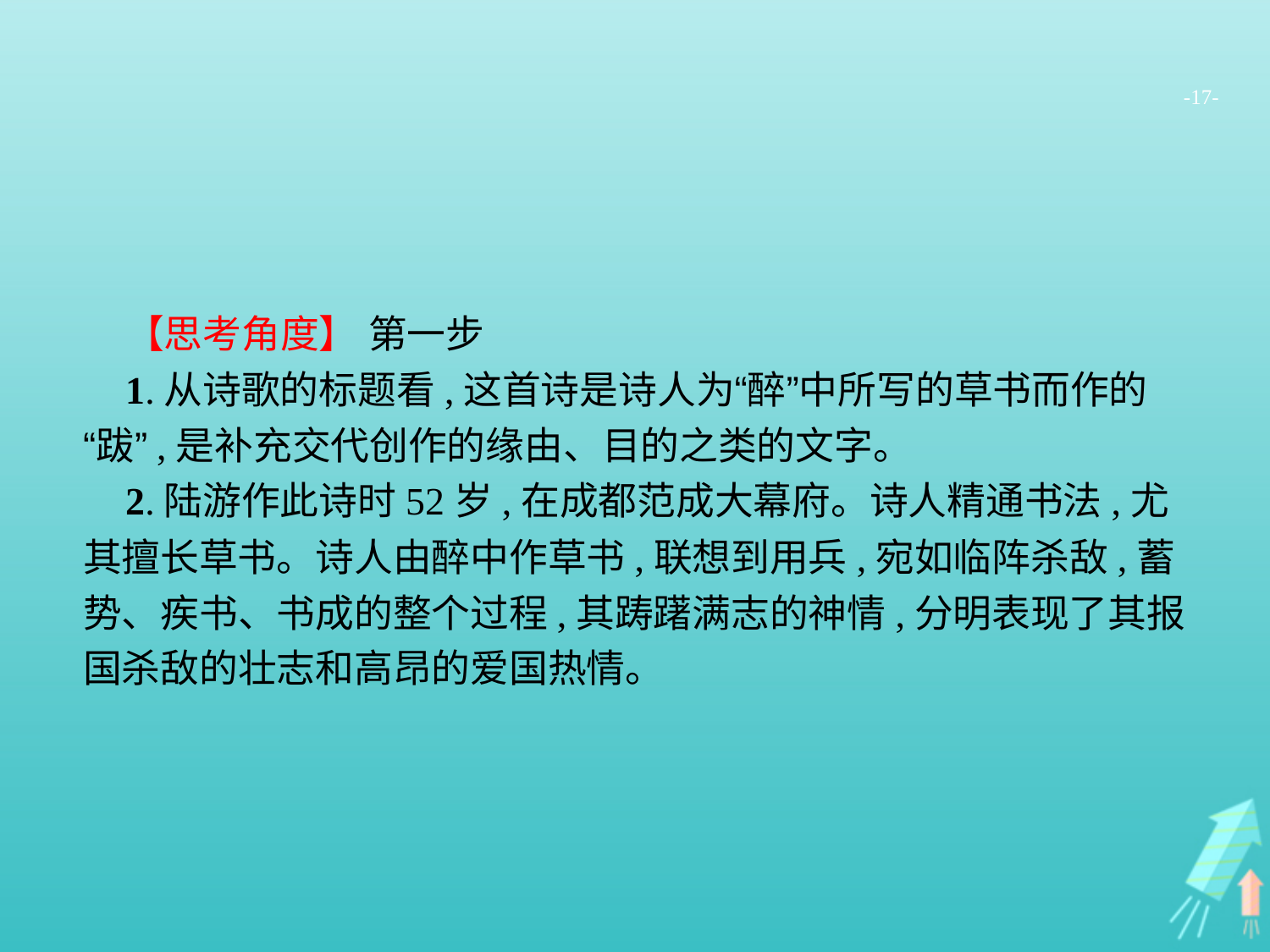

-17-
【思考角度】 第一步
1.从诗歌的标题看,这首诗是诗人为“醉”中所写的草书而作的“跋”,是补充交代创作的缘由、目的之类的文字。
2.陆游作此诗时52岁,在成都范成大幕府。诗人精通书法,尤其擅长草书。诗人由醉中作草书,联想到用兵,宛如临阵杀敌,蓄势、疾书、书成的整个过程,其踌躇满志的神情,分明表现了其报国杀敌的壮志和高昂的爱国热情。